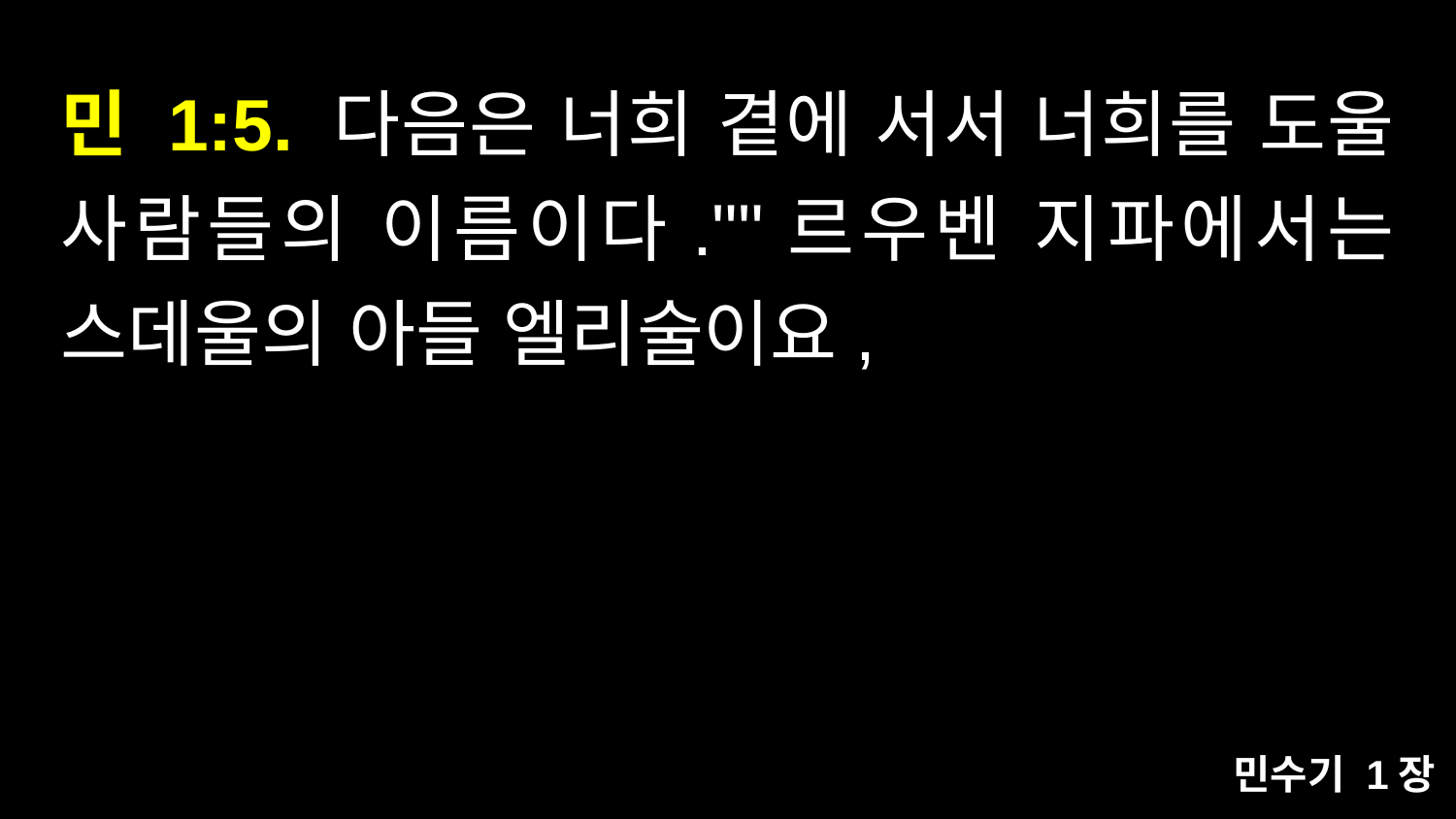

# 민 1:5. 다음은 너희 곁에 서서 너희를 도울 사람들의 이름이다.""르우벤 지파에서는 스데울의 아들 엘리술이요,
민수기 1장